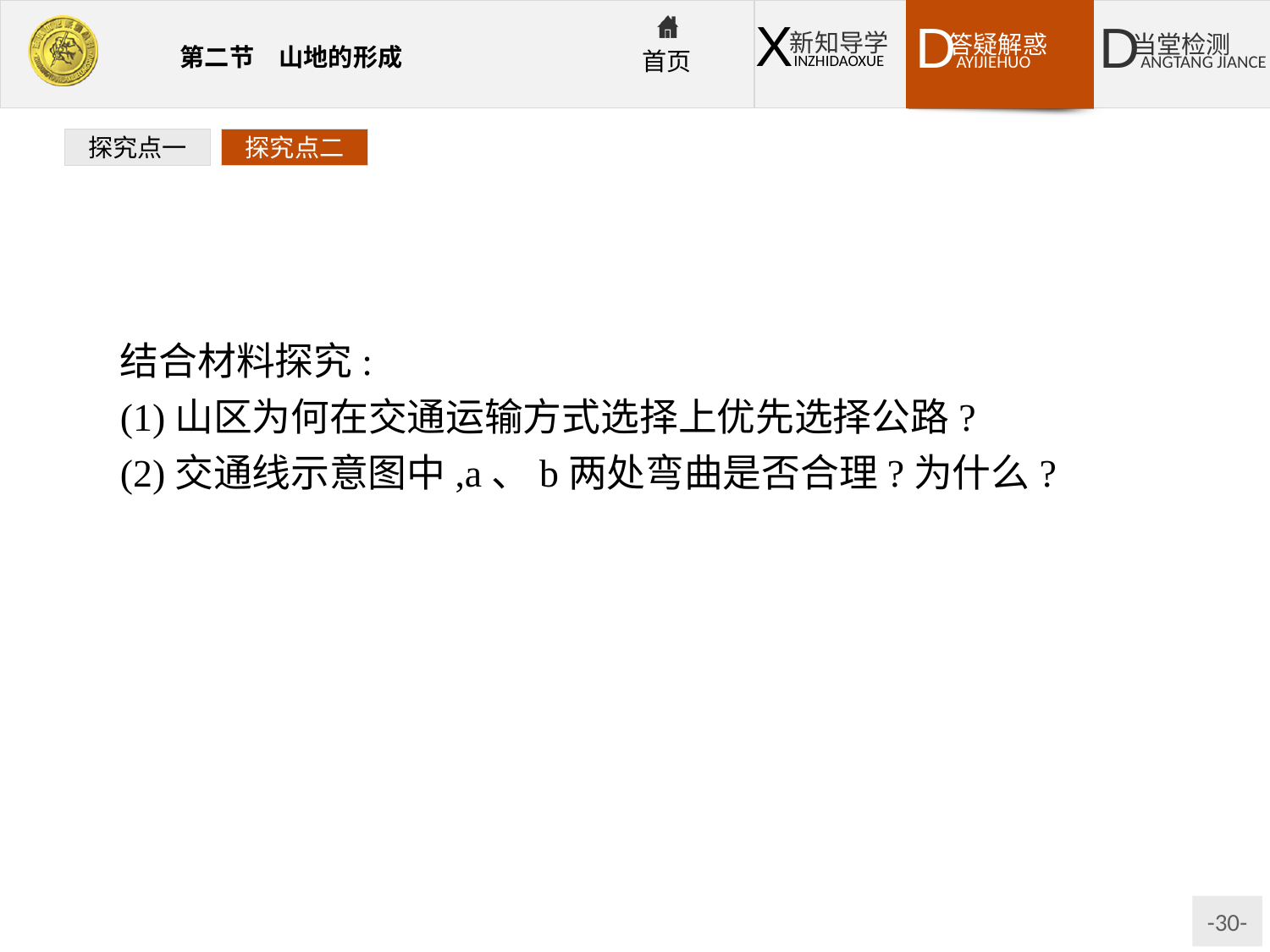

探究点一
探究点二
结合材料探究:
(1)山区为何在交通运输方式选择上优先选择公路?
(2)交通线示意图中,a、b两处弯曲是否合理?为什么?
提示:(1)公路建设成本低,难度小。
(2)a处弯曲不合理,地形平坦,通往大城市应选最短线路;b处弯曲合理,陡坡上呈“之”字形弯曲。